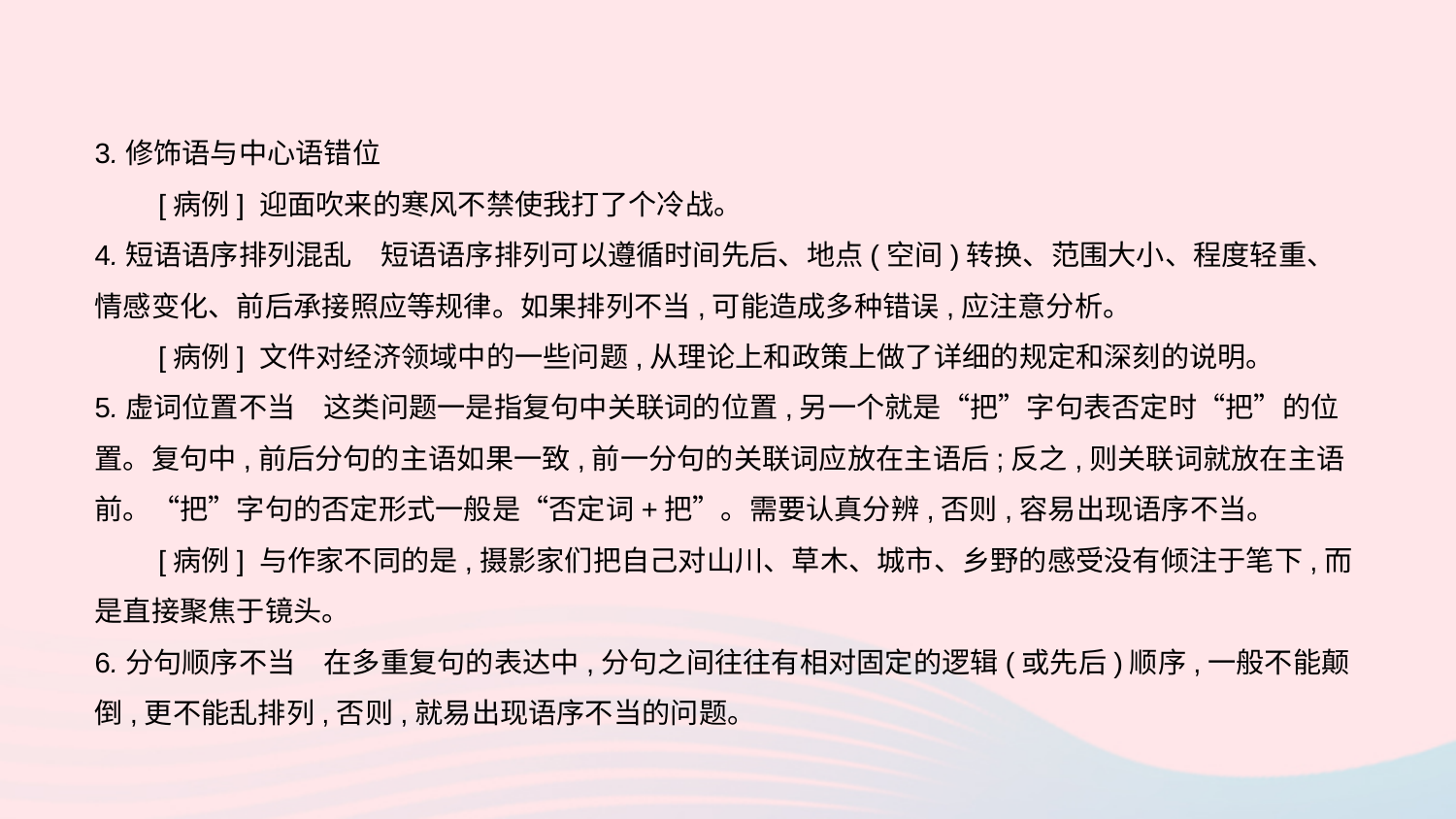

3.修饰语与中心语错位
　　[病例] 迎面吹来的寒风不禁使我打了个冷战。
4.短语语序排列混乱　短语语序排列可以遵循时间先后、地点(空间)转换、范围大小、程度轻重、情感变化、前后承接照应等规律。如果排列不当,可能造成多种错误,应注意分析。
　　[病例] 文件对经济领域中的一些问题,从理论上和政策上做了详细的规定和深刻的说明。
5.虚词位置不当　这类问题一是指复句中关联词的位置,另一个就是“把”字句表否定时“把”的位置。复句中,前后分句的主语如果一致,前一分句的关联词应放在主语后;反之,则关联词就放在主语前。“把”字句的否定形式一般是“否定词+把”。需要认真分辨,否则,容易出现语序不当。
　　[病例] 与作家不同的是,摄影家们把自己对山川、草木、城市、乡野的感受没有倾注于笔下,而是直接聚焦于镜头。
6.分句顺序不当　在多重复句的表达中,分句之间往往有相对固定的逻辑(或先后)顺序,一般不能颠倒,更不能乱排列,否则,就易出现语序不当的问题。